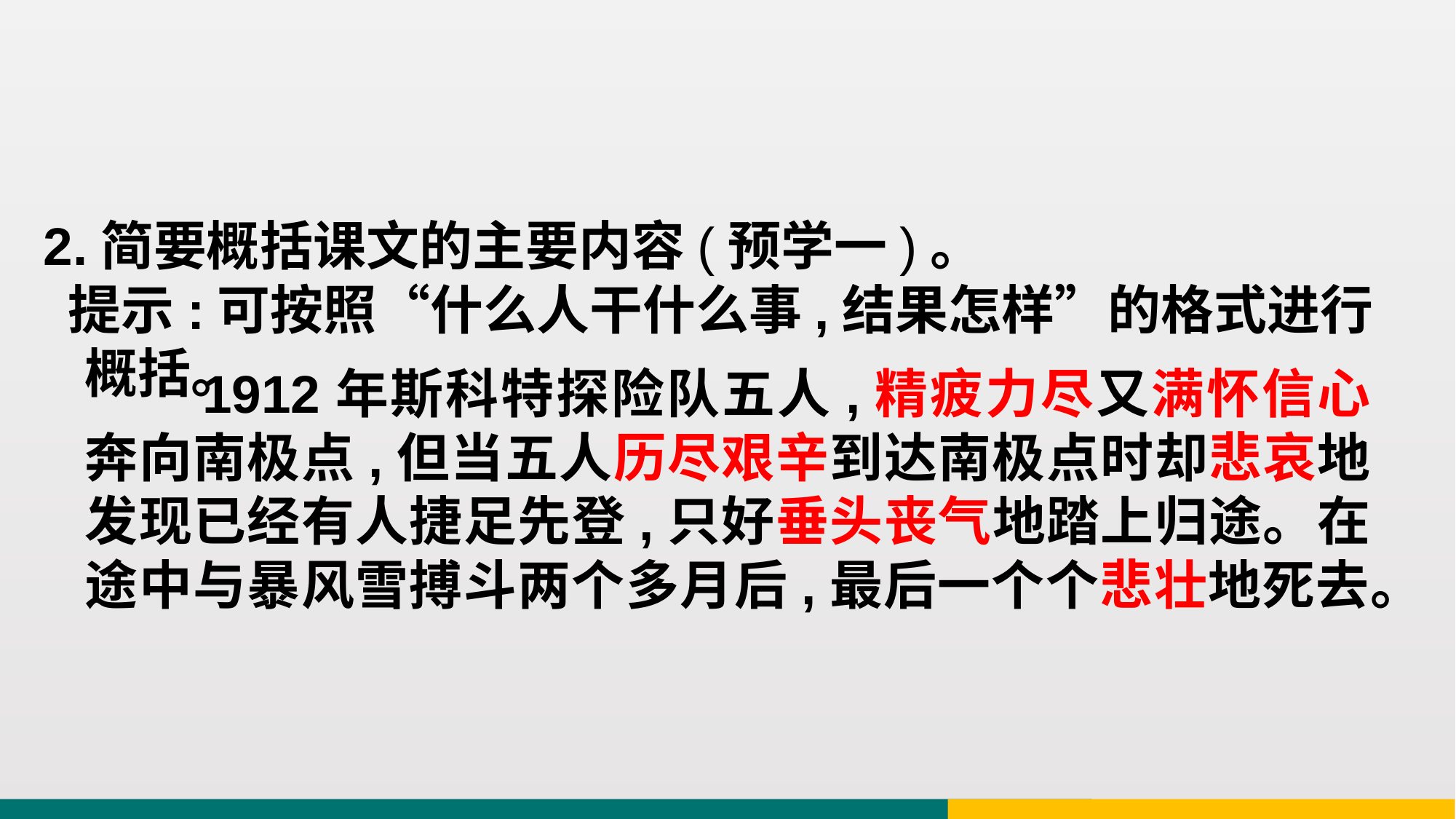

2.简要概括课文的主要内容(预学一)。
 提示:可按照“什么人干什么事,结果怎样”的格式进行概括。
    1912年斯科特探险队五人,精疲力尽又满怀信心奔向南极点,但当五人历尽艰辛到达南极点时却悲哀地发现已经有人捷足先登,只好垂头丧气地踏上归途。在途中与暴风雪搏斗两个多月后,最后一个个悲壮地死去。